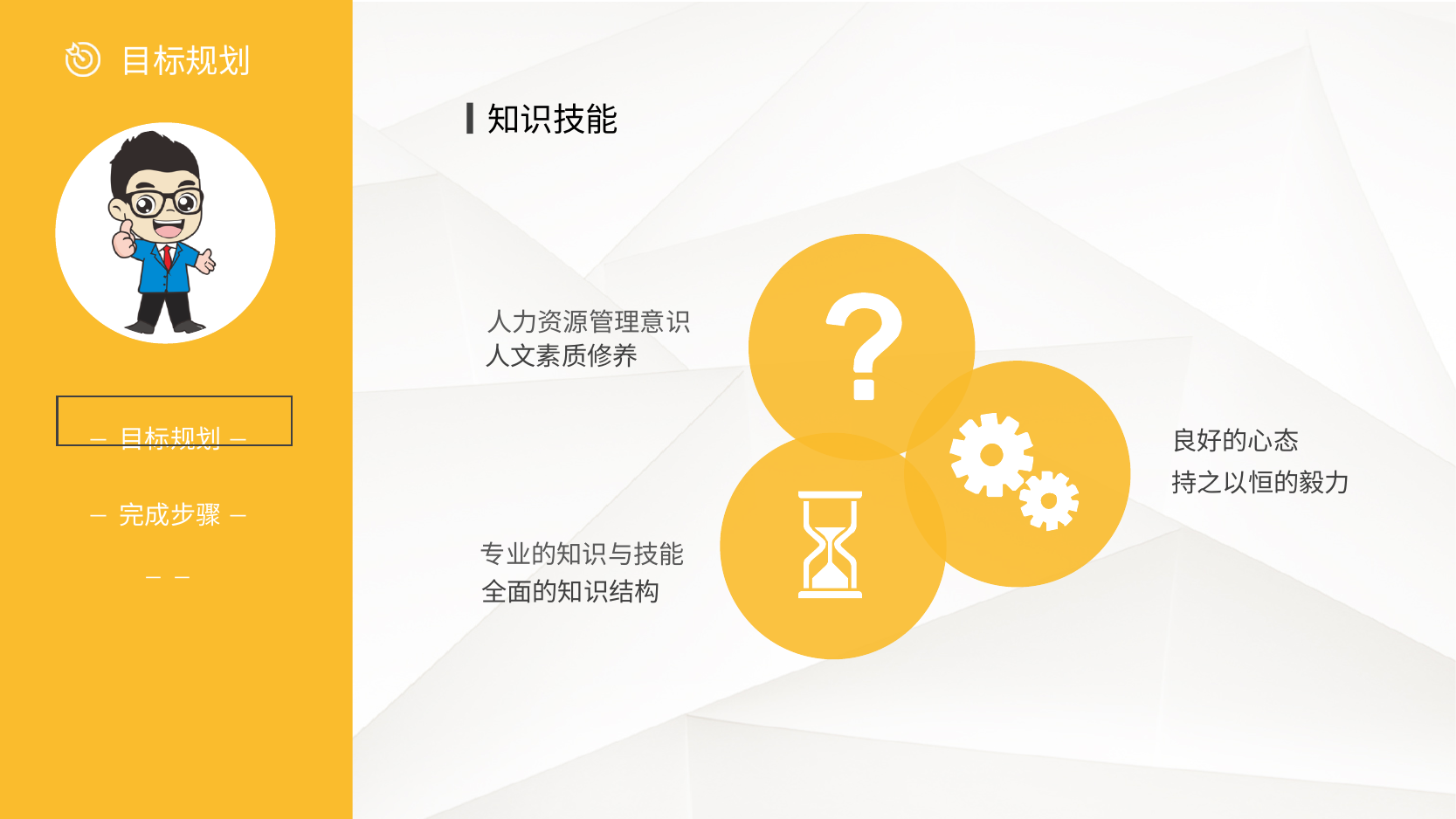

知识技能

人力资源管理意识
人文素质修养

良好的心态

持之以恒的毅力
专业的知识与技能
全面的知识结构